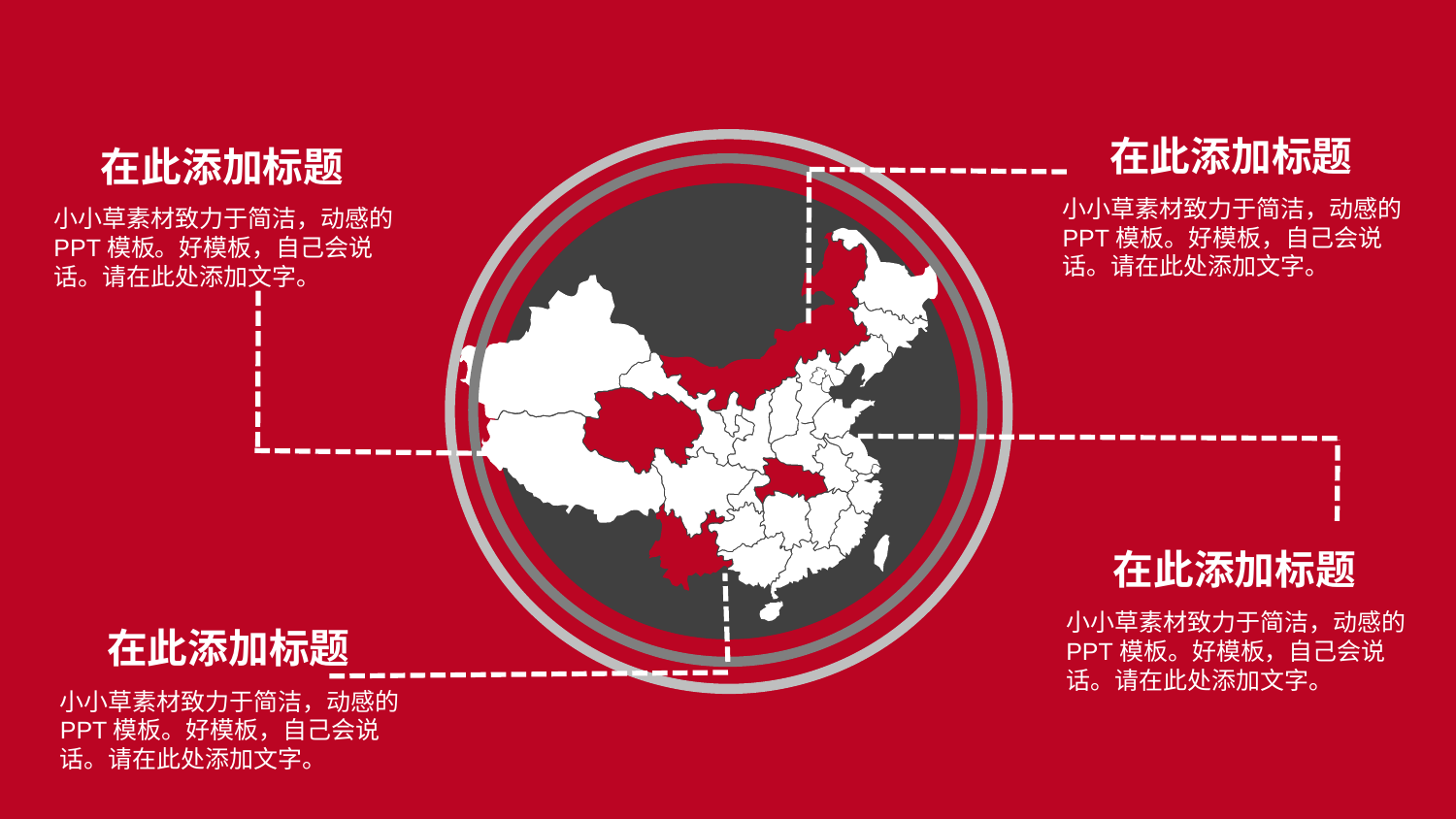

在此添加标题
小小草素材致力于简洁，动感的PPT模板。好模板，自己会说话。请在此处添加文字。
在此添加标题
小小草素材致力于简洁，动感的PPT模板。好模板，自己会说话。请在此处添加文字。

在此添加标题
小小草素材致力于简洁，动感的PPT模板。好模板，自己会说话。请在此处添加文字。
在此添加标题
小小草素材致力于简洁，动感的PPT模板。好模板，自己会说话。请在此处添加文字。